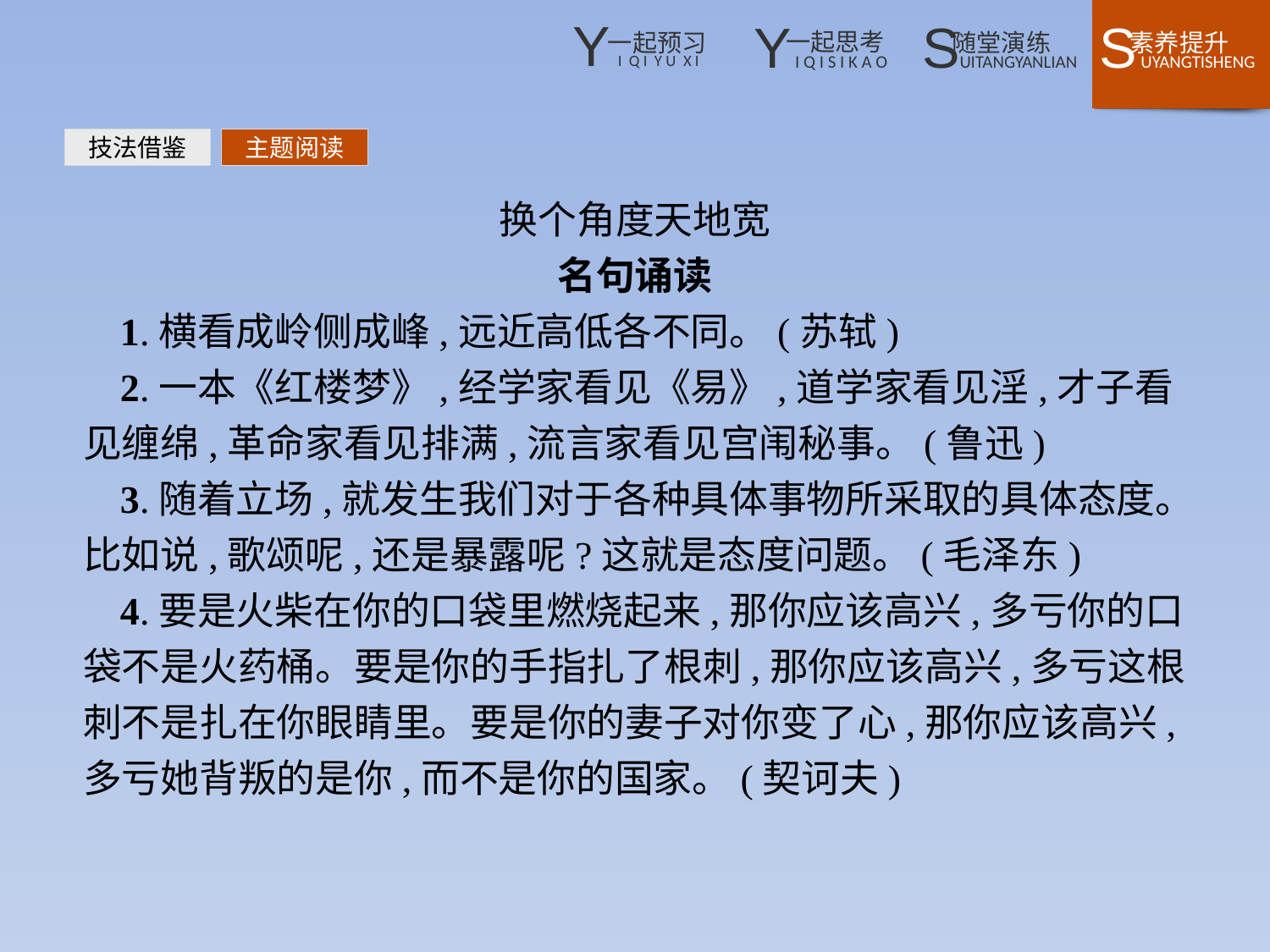

技法借鉴
主题阅读
换个角度天地宽
名句诵读
1.横看成岭侧成峰,远近高低各不同。(苏轼)
2.一本《红楼梦》,经学家看见《易》,道学家看见淫,才子看见缠绵,革命家看见排满,流言家看见宫闱秘事。(鲁迅)
3.随着立场,就发生我们对于各种具体事物所采取的具体态度。比如说,歌颂呢,还是暴露呢?这就是态度问题。(毛泽东)
4.要是火柴在你的口袋里燃烧起来,那你应该高兴,多亏你的口袋不是火药桶。要是你的手指扎了根刺,那你应该高兴,多亏这根刺不是扎在你眼睛里。要是你的妻子对你变了心,那你应该高兴,多亏她背叛的是你,而不是你的国家。(契诃夫)